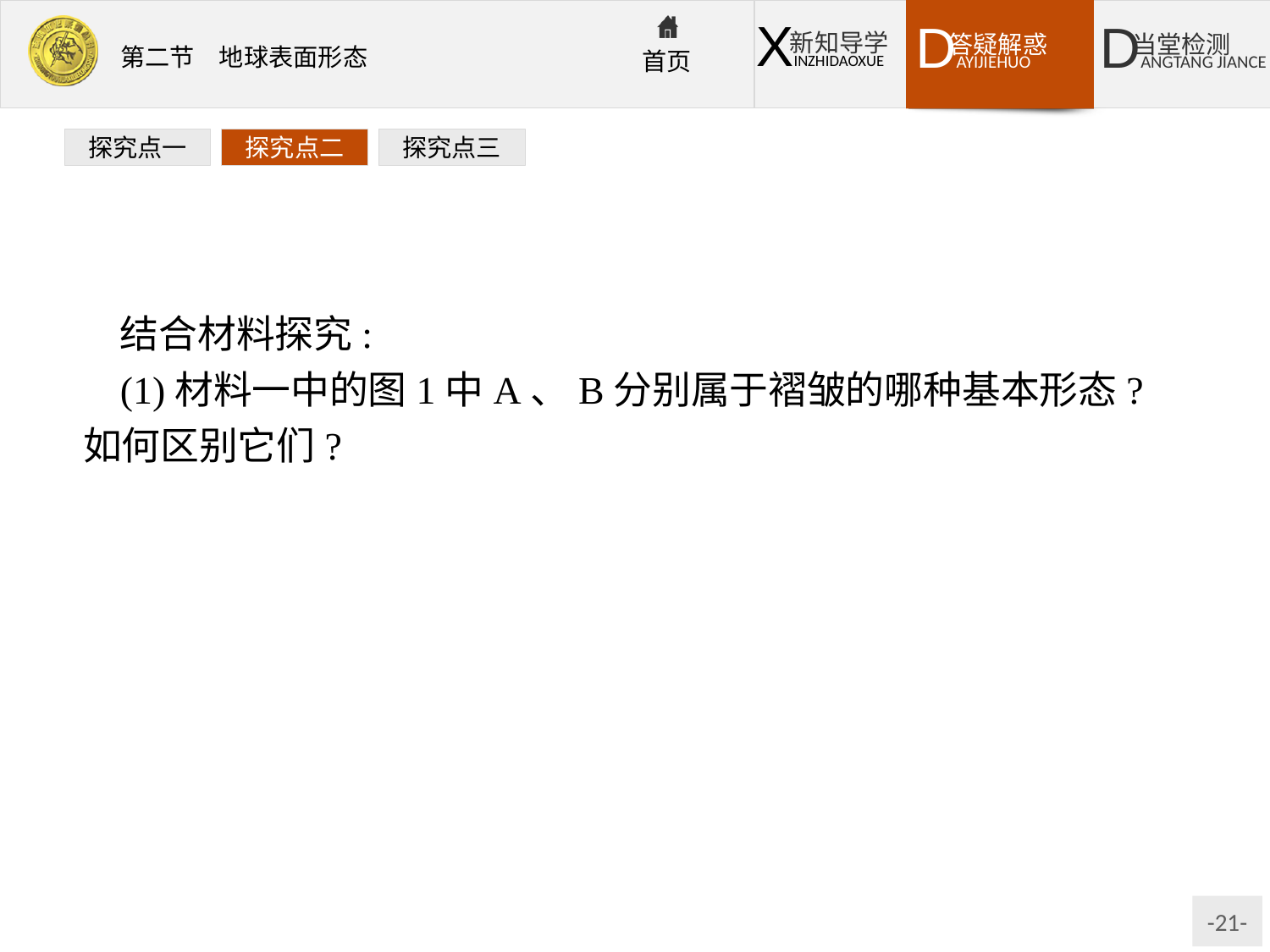

探究点一
探究点二
探究点三
结合材料探究:
(1)材料一中的图1中A、B分别属于褶皱的哪种基本形态?如何区别它们?
提示:A是背斜,B是向斜。一般情况下,从形态上可以区别它们,背斜的岩层向上拱起,向斜的岩层向下弯曲。也可以根据岩层的新老关系:中心部分岩层较老,两翼岩层较新为背斜;中心部分岩层较新,两翼岩层较老为向斜。